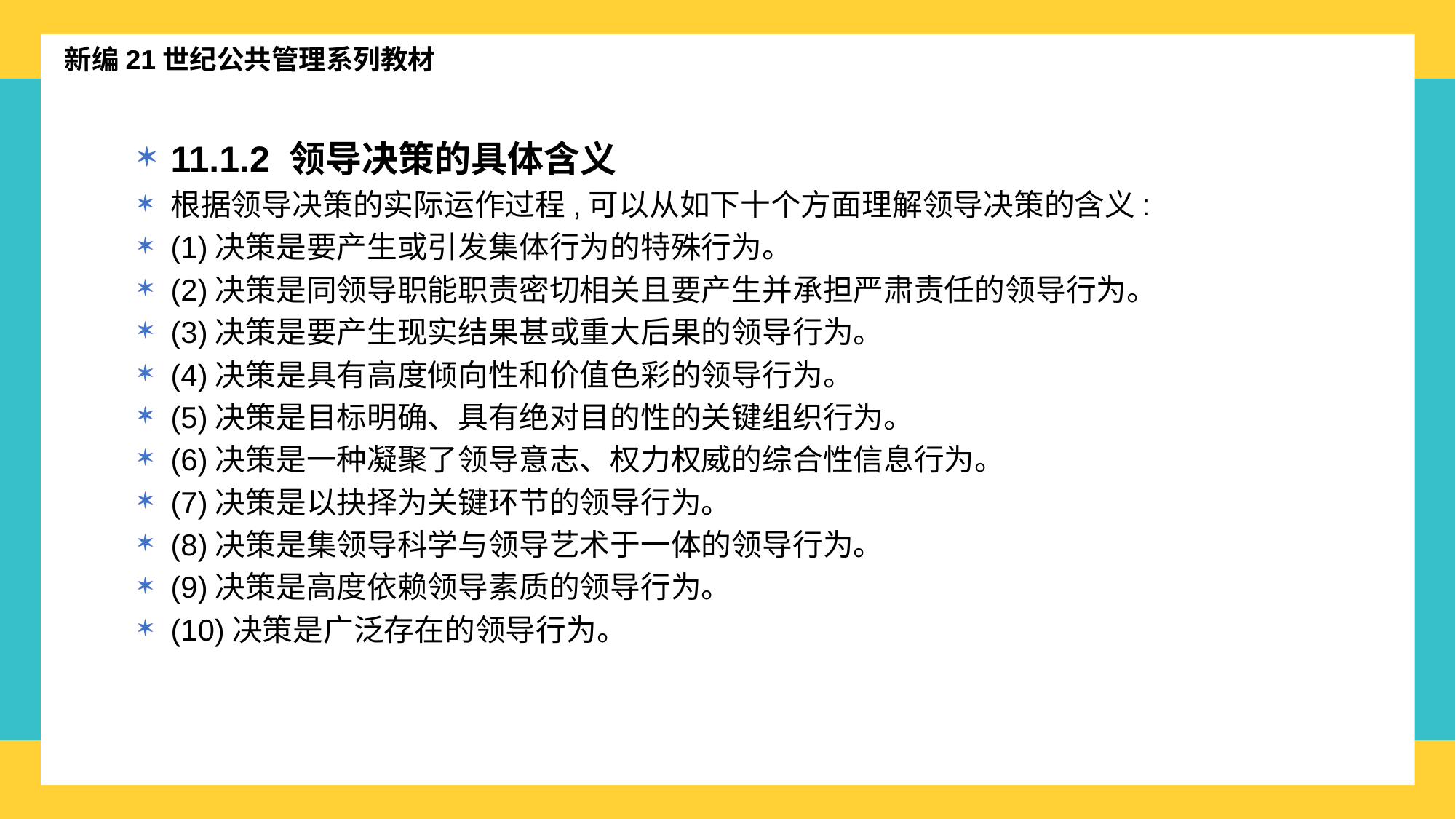

新编21世纪公共管理系列教材
11.1.2 领导决策的具体含义
根据领导决策的实际运作过程,可以从如下十个方面理解领导决策的含义:
(1)决策是要产生或引发集体行为的特殊行为。
(2)决策是同领导职能职责密切相关且要产生并承担严肃责任的领导行为。
(3)决策是要产生现实结果甚或重大后果的领导行为。
(4)决策是具有高度倾向性和价值色彩的领导行为。
(5)决策是目标明确、具有绝对目的性的关键组织行为。
(6)决策是一种凝聚了领导意志、权力权威的综合性信息行为。
(7)决策是以抉择为关键环节的领导行为。
(8)决策是集领导科学与领导艺术于一体的领导行为。
(9)决策是高度依赖领导素质的领导行为。
(10)决策是广泛存在的领导行为。